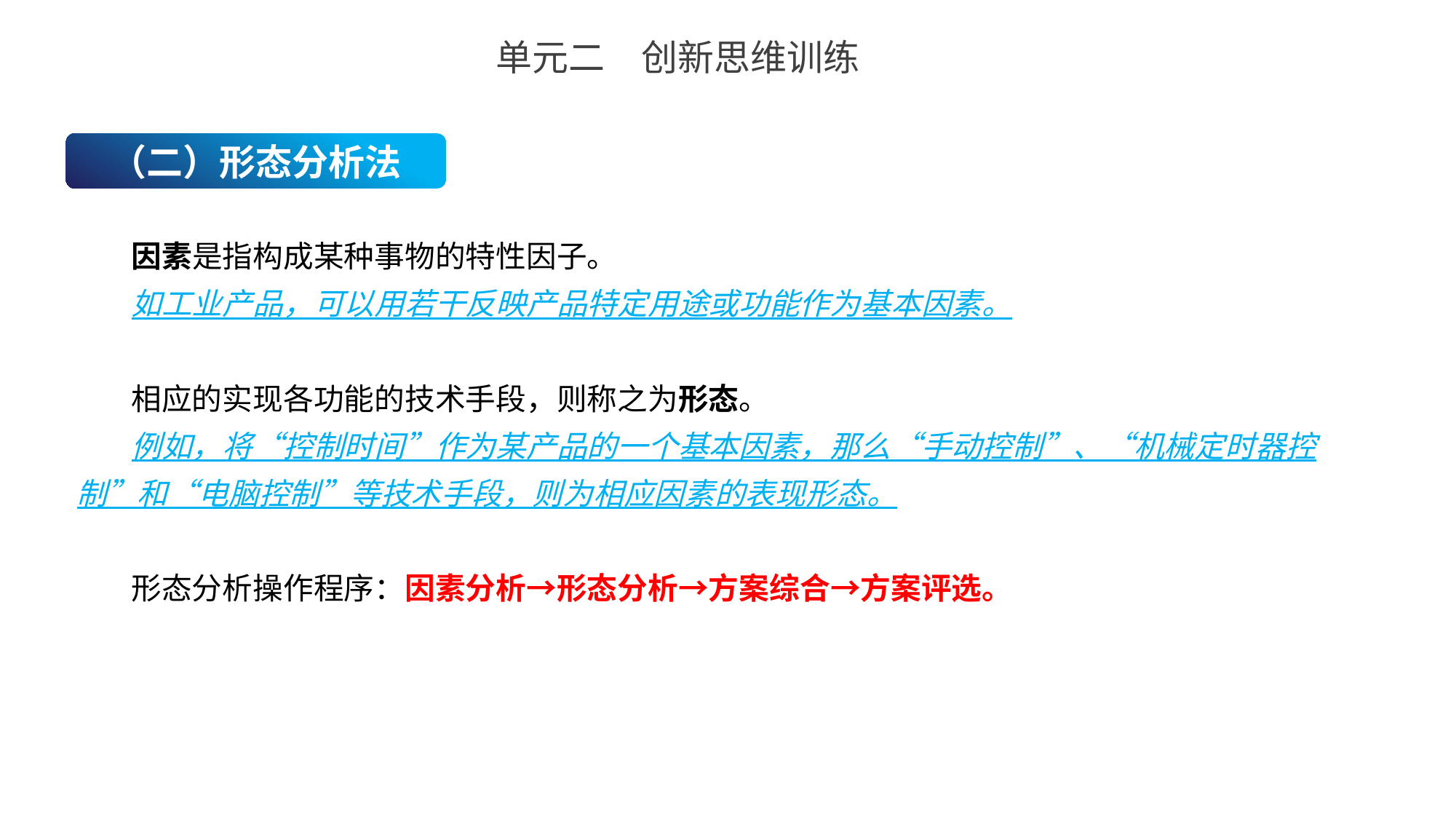

单元二　创新思维训练
（二）形态分析法
因素是指构成某种事物的特性因子。
如工业产品，可以用若干反映产品特定用途或功能作为基本因素。

相应的实现各功能的技术手段，则称之为形态。
例如，将“控制时间”作为某产品的一个基本因素，那么“手动控制”、“机械定时器控制”和“电脑控制”等技术手段，则为相应因素的表现形态。

形态分析操作程序：因素分析→形态分析→方案综合→方案评选。